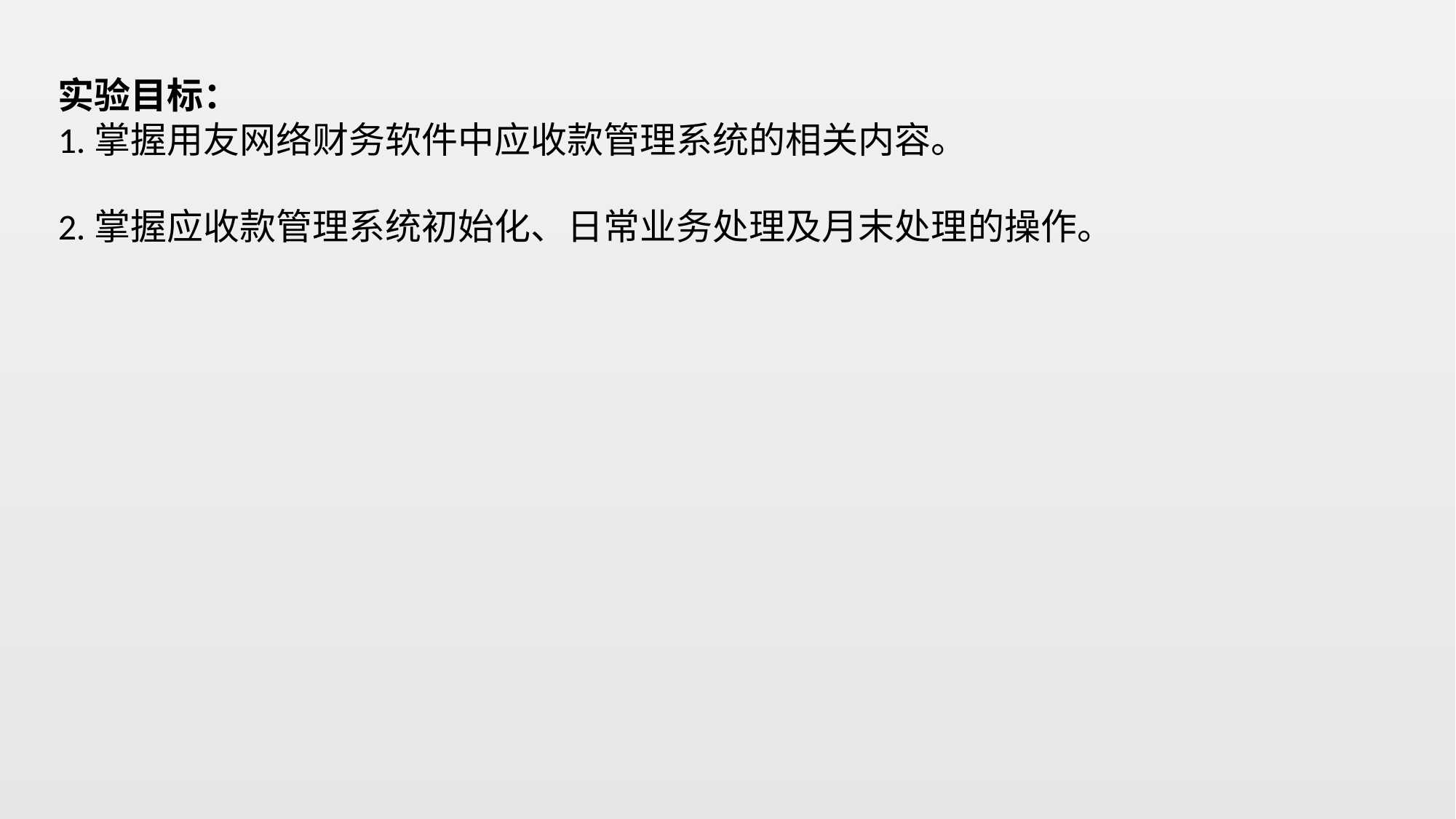

实验目标：
1.掌握用友网络财务软件中应收款管理系统的相关内容。

2.掌握应收款管理系统初始化、日常业务处理及月末处理的操作。